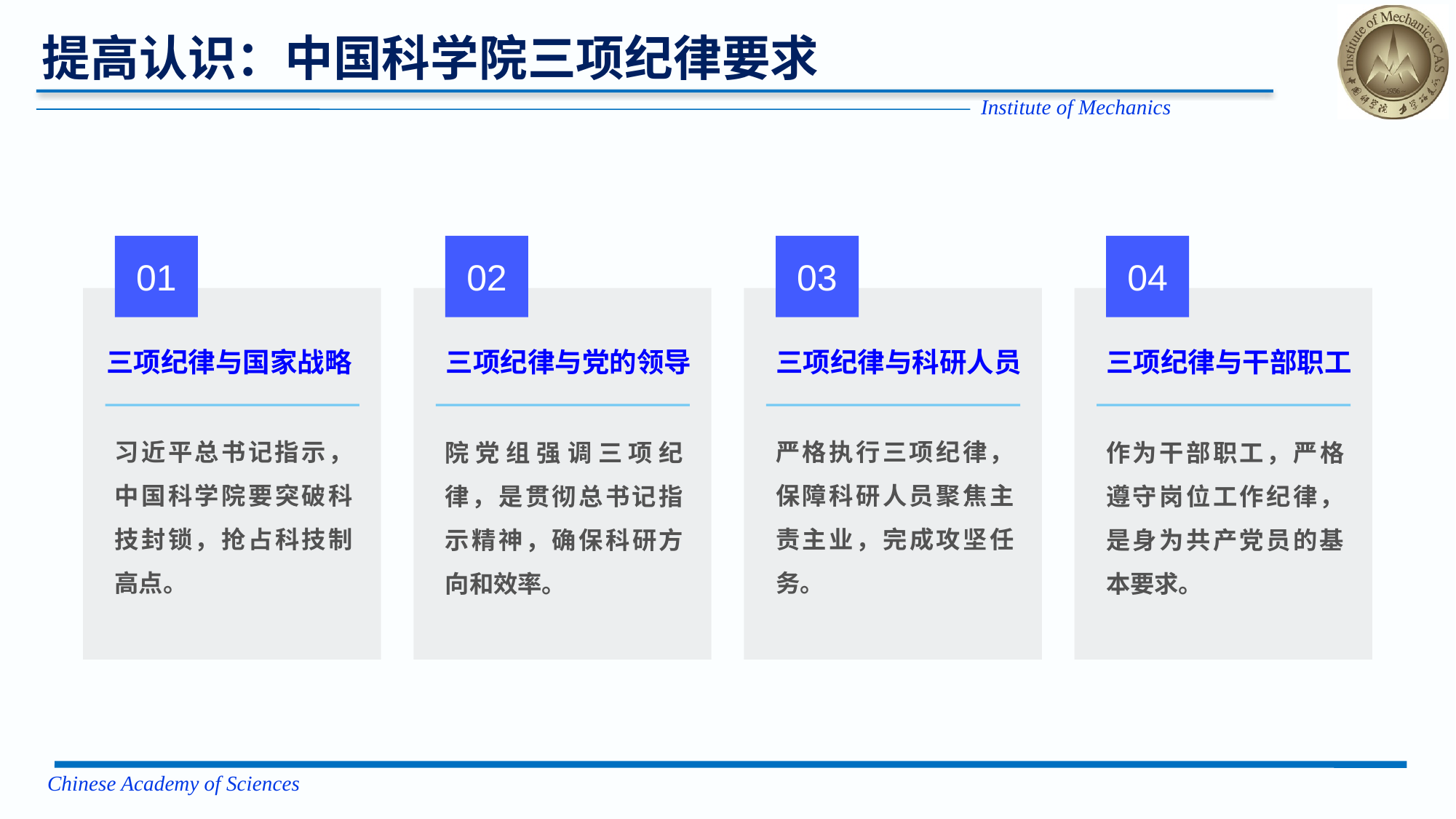

提高认识：中国科学院三项纪律要求
01
02
03
04

三项纪律与国家战略
三项纪律与科研人员
三项纪律与党的领导
三项纪律与干部职工
习近平总书记指示，中国科学院要突破科技封锁，抢占科技制高点。
严格执行三项纪律，保障科研人员聚焦主责主业，完成攻坚任务。
院党组强调三项纪律，是贯彻总书记指示精神，确保科研方向和效率。
作为干部职工，严格遵守岗位工作纪律，是身为共产党员的基本要求。
16